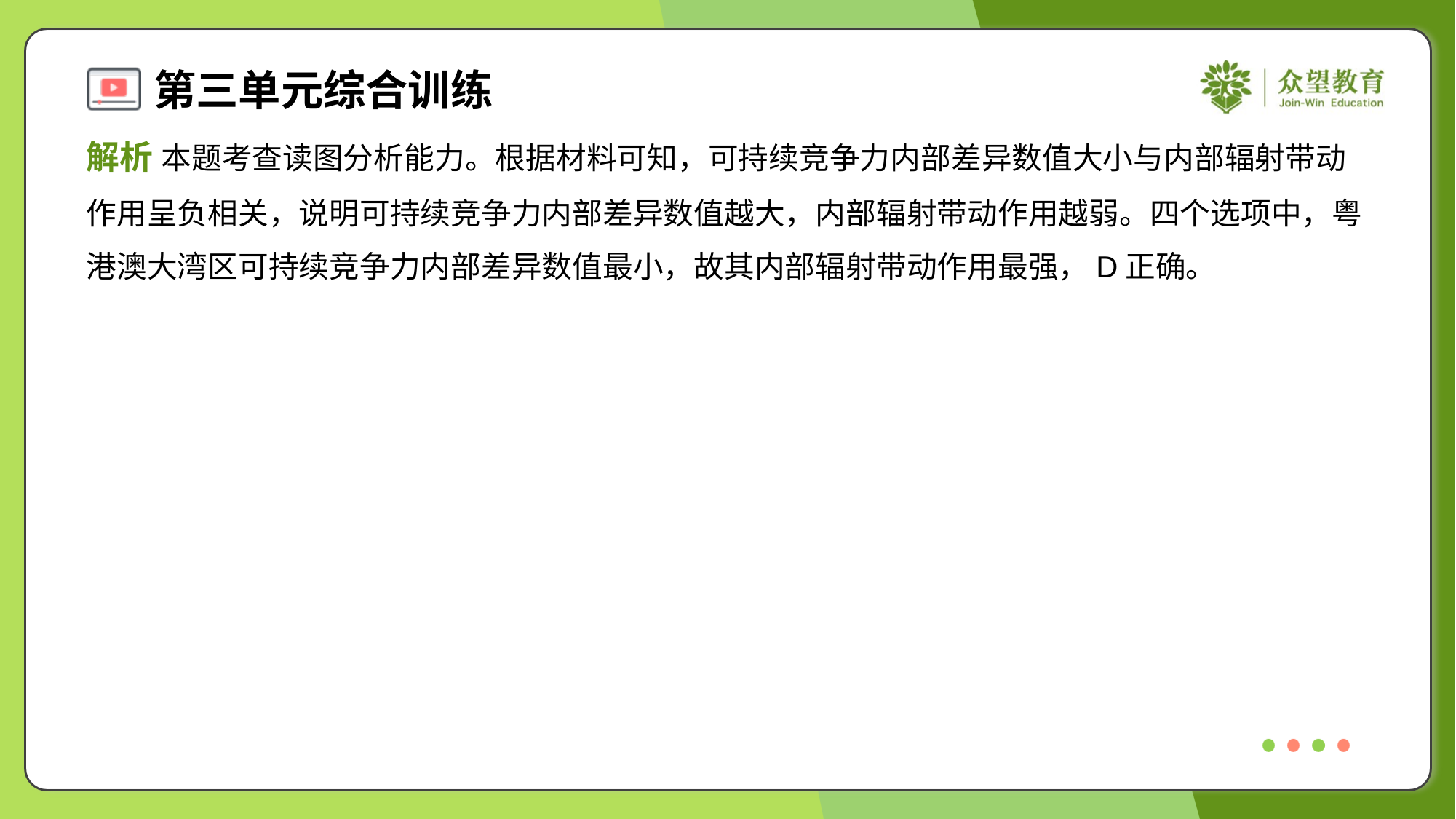

解析 本题考查读图分析能力。根据材料可知，可持续竞争力内部差异数值大小与内部辐射带动
作用呈负相关，说明可持续竞争力内部差异数值越大，内部辐射带动作用越弱。四个选项中，粤
港澳大湾区可持续竞争力内部差异数值最小，故其内部辐射带动作用最强，D正确。